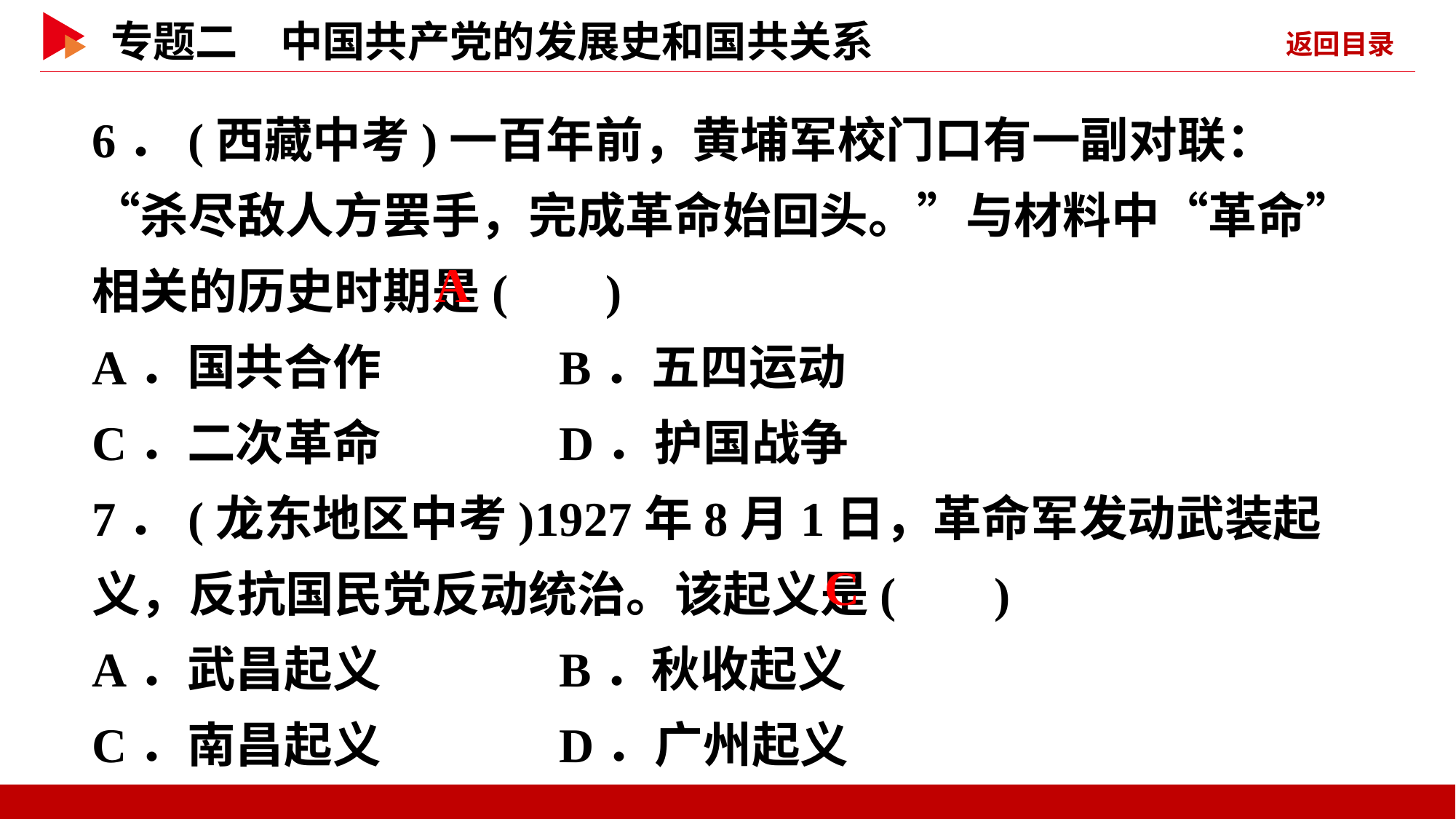

6．(西藏中考)一百年前，黄埔军校门口有一副对联：“杀尽敌人方罢手，完成革命始回头。”与材料中“革命”相关的历史时期是(        )
A．国共合作               B．五四运动
C．二次革命               D．护国战争
7．(龙东地区中考)1927年8月1日，革命军发动武装起义，反抗国民党反动统治。该起义是(        )
A．武昌起义               B．秋收起义
C．南昌起义               D．广州起义
   A
   C